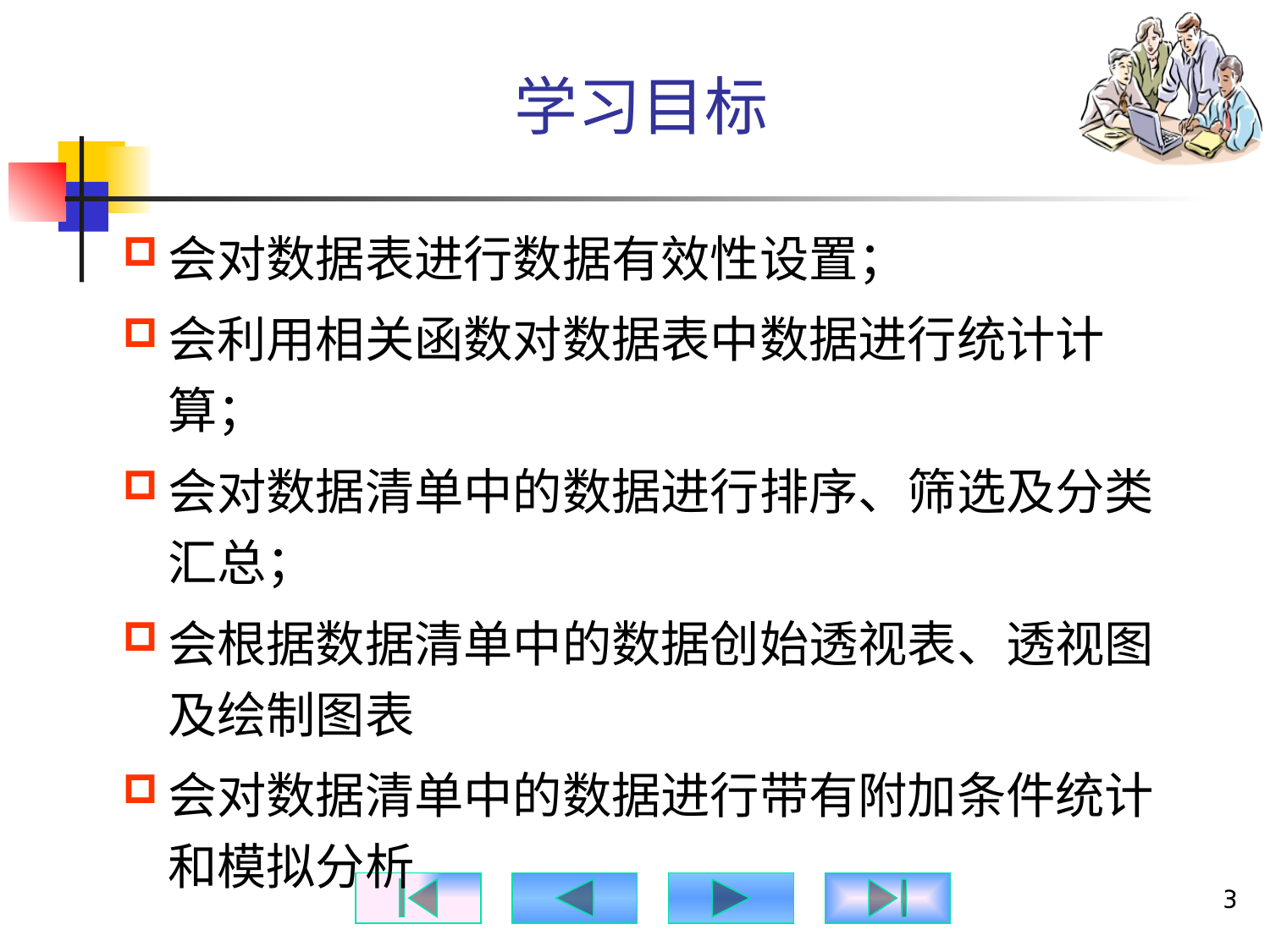

# 学习目标
会对数据表进行数据有效性设置；
会利用相关函数对数据表中数据进行统计计算；
会对数据清单中的数据进行排序、筛选及分类汇总；
会根据数据清单中的数据创始透视表、透视图及绘制图表
会对数据清单中的数据进行带有附加条件统计和模拟分析
3